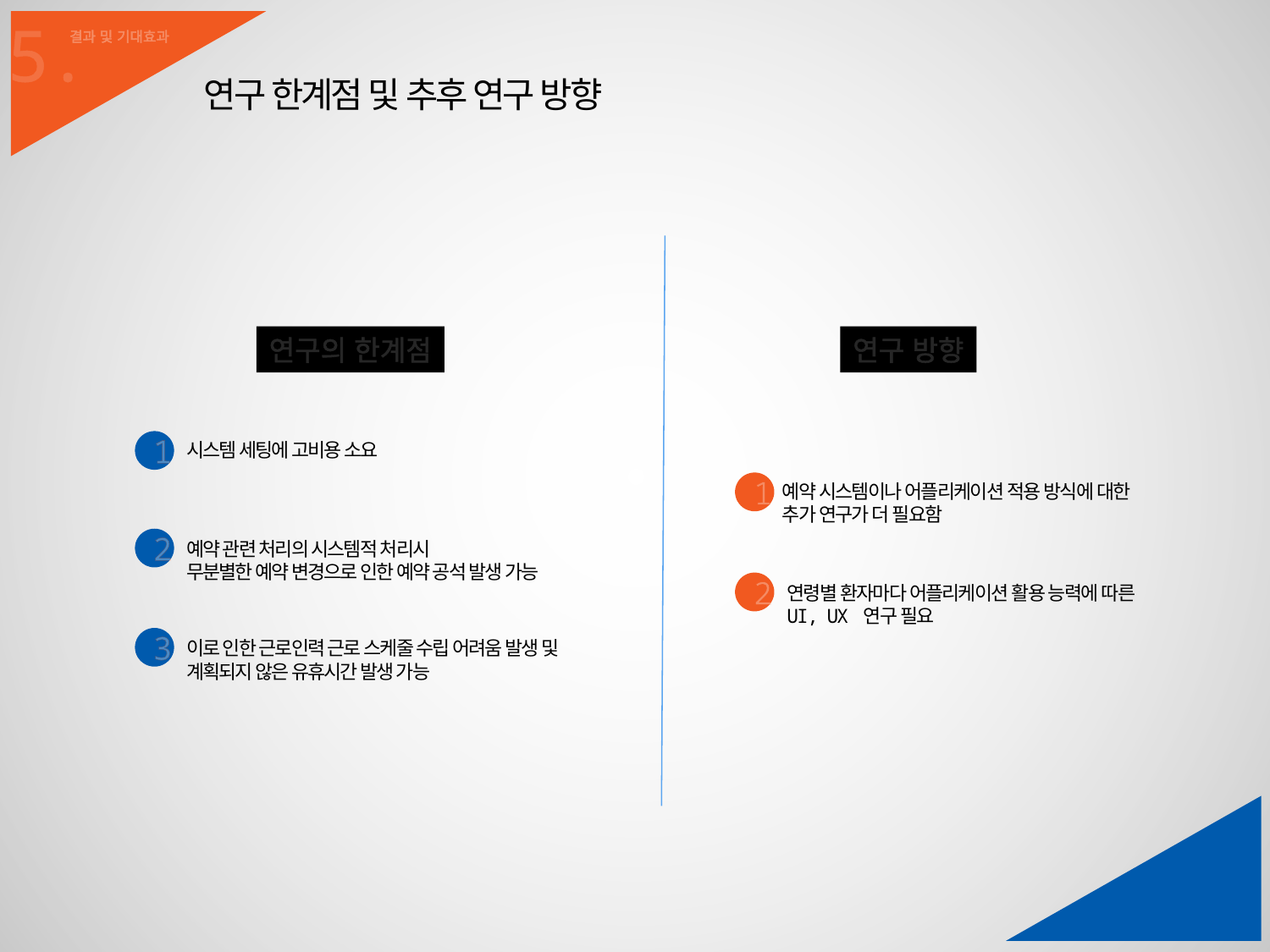

5.

결과 및 기대효과
연구 한계점 및 추후 연구 방향

연구의 한계점
연구 방향
1
시스템 세팅에 고비용 소요
1
예약 시스템이나 어플리케이션 적용 방식에 대한
추가 연구가 더 필요함
2
예약 관련 처리의 시스템적 처리시
무분별한 예약 변경으로 인한 예약 공석 발생 가능
2
연령별 환자마다 어플리케이션 활용 능력에 따른
UI, UX 연구 필요
3
이로 인한 근로인력 근로 스케줄 수립 어려움 발생 및
계획되지 않은 유휴시간 발생 가능